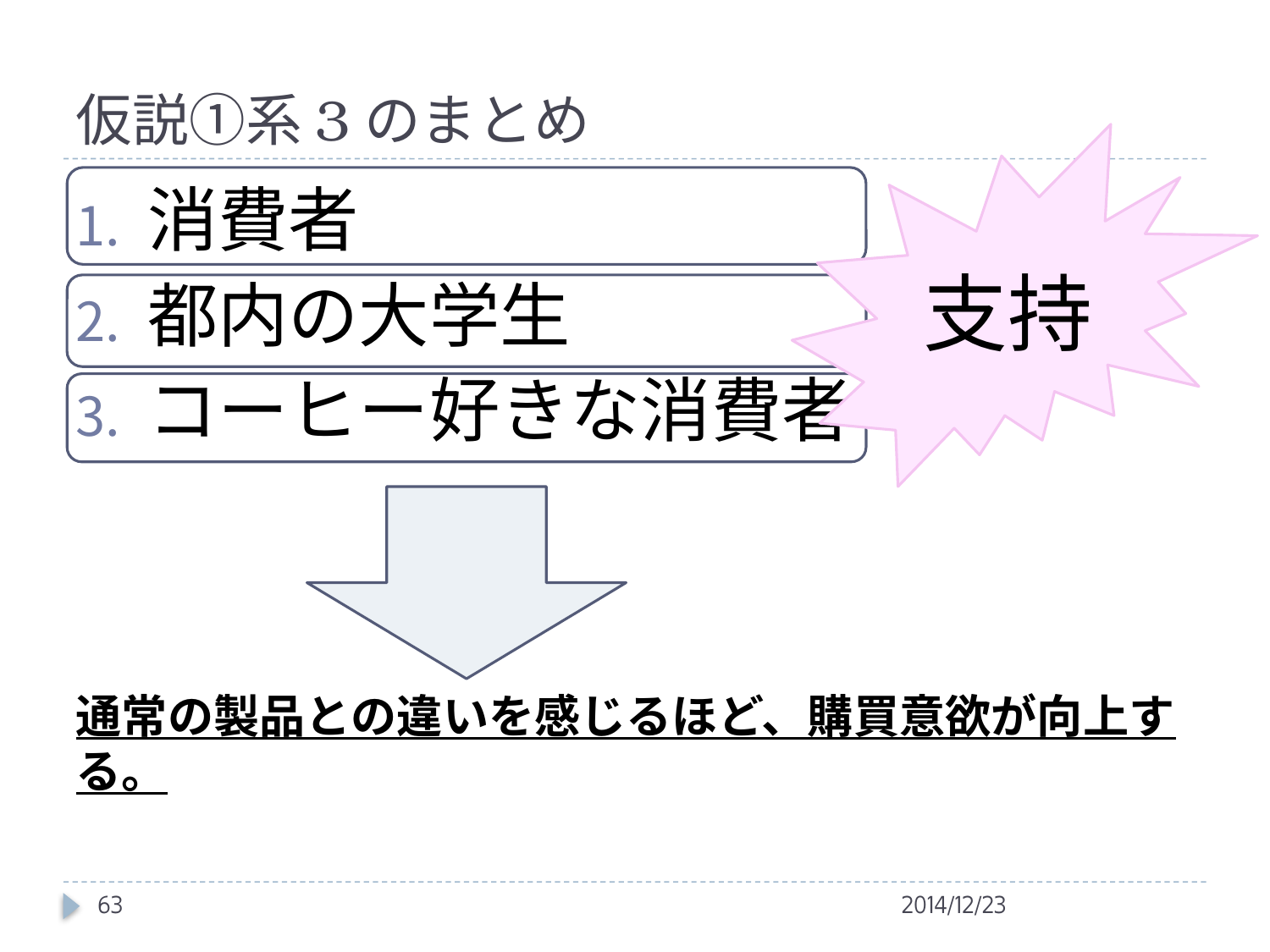

# 仮説①系3のまとめ
支持

消費者
都内の大学生
コーヒー好きな消費者

通常の製品との違いを感じるほど、購買意欲が向上する。

63
2014/12/23